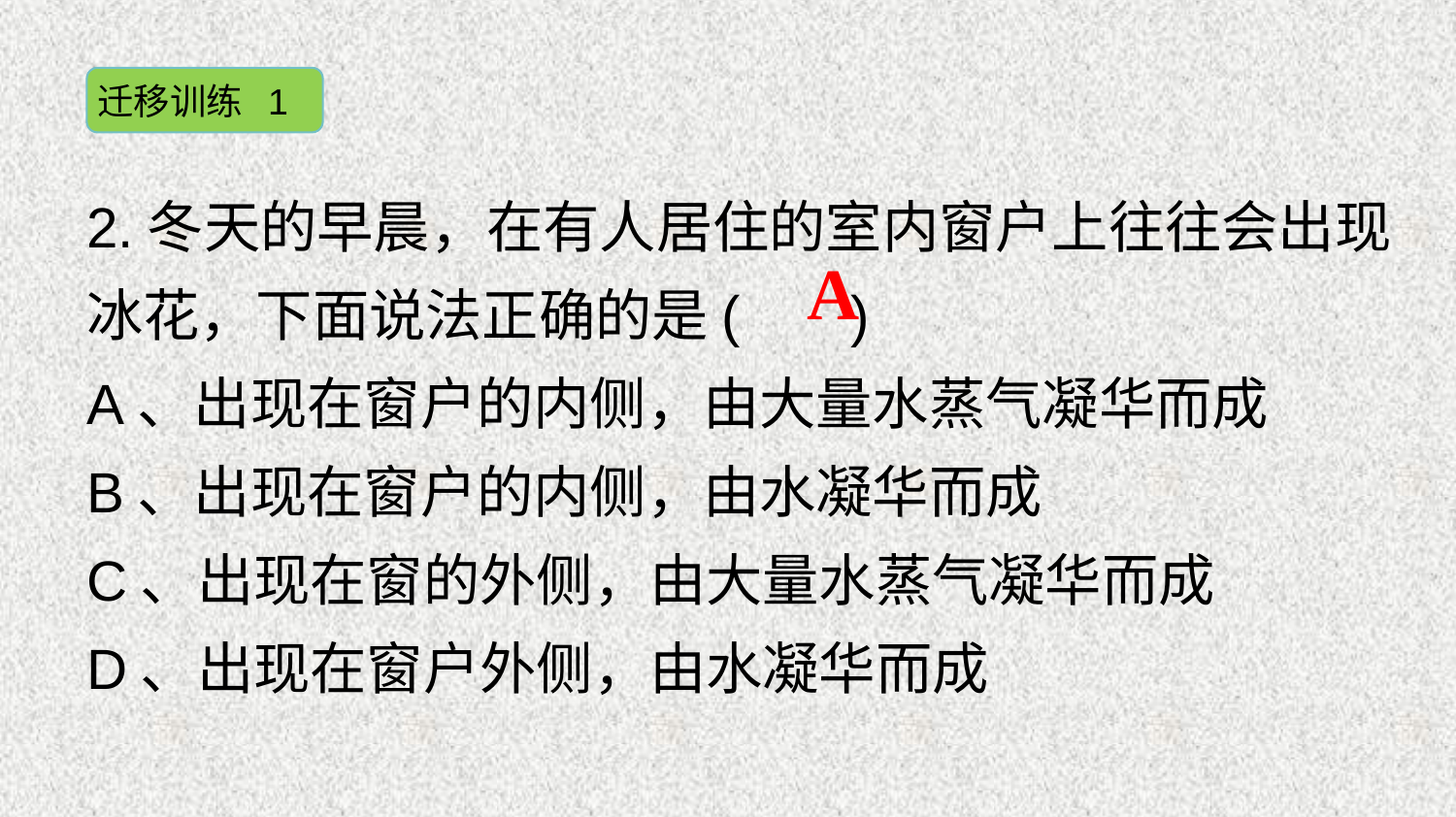

迁移训练  1
2.冬天的早晨，在有人居住的室内窗户上往往会出现冰花，下面说法正确的是(       )
A、出现在窗户的内侧，由大量水蒸气凝华而成
B、出现在窗户的内侧，由水凝华而成
C、出现在窗的外侧，由大量水蒸气凝华而成
D、出现在窗户外侧，由水凝华而成
A